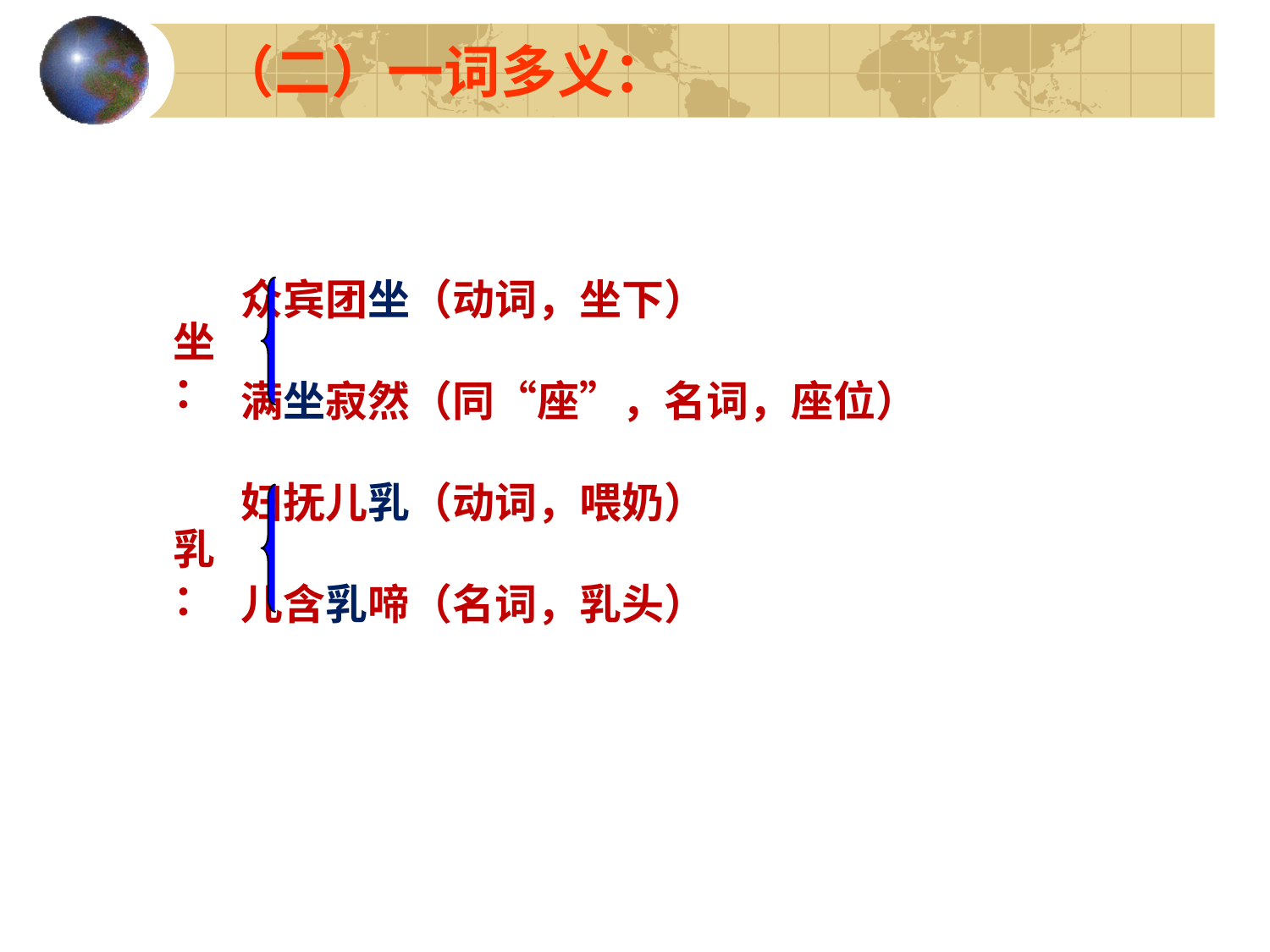

（二）一词多义：

      众宾团坐（动词，坐下）
      满坐寂然（同“座”，名词，座位）
      妇抚儿乳（动词，喂奶）
      儿含乳啼（名词，乳头）

坐：

乳：